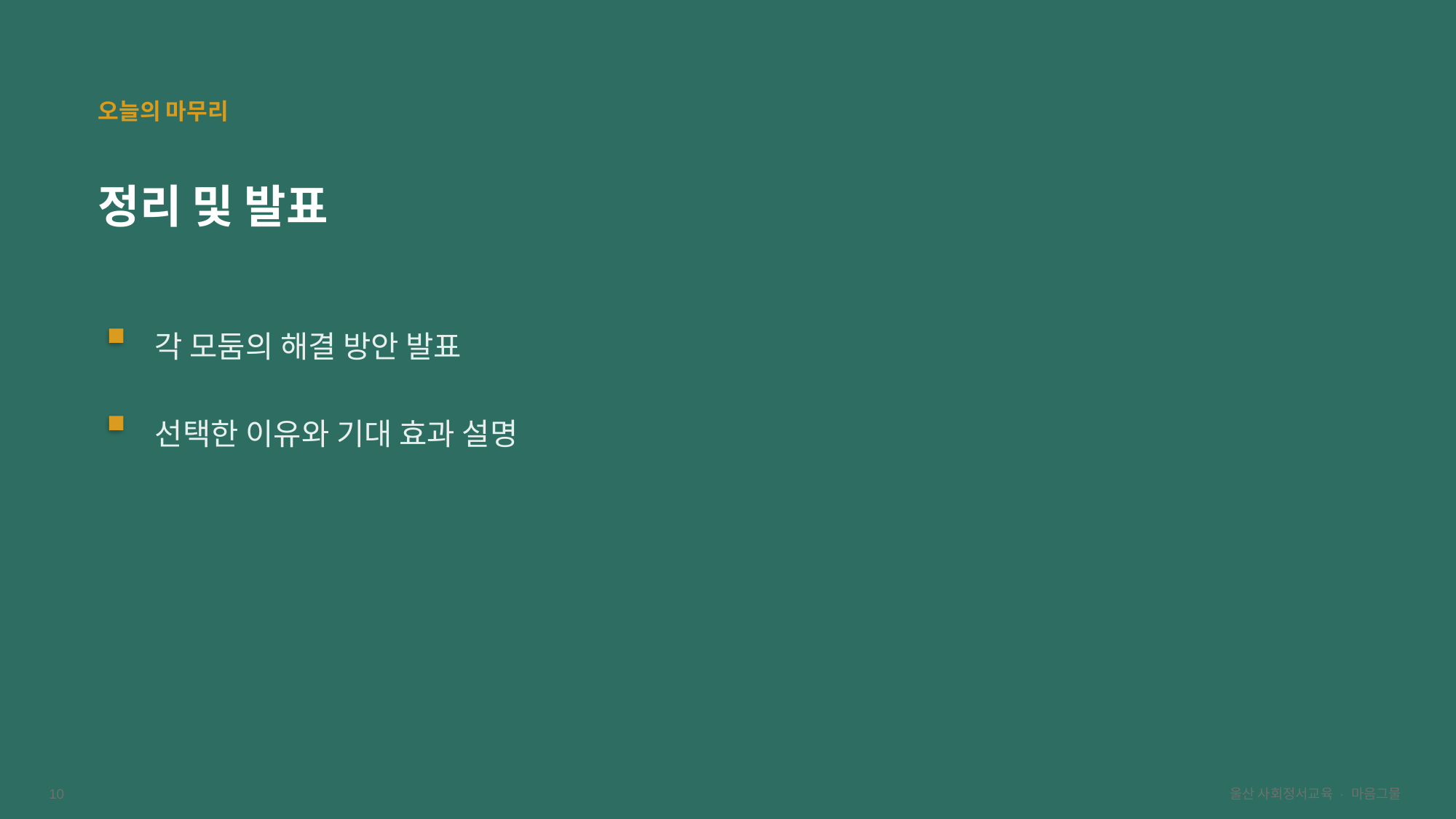

오늘의 마무리
정리 및 발표
각 모둠의 해결 방안 발표

선택한 이유와 기대 효과 설명

10
울산 사회정서교육 · 마음그물